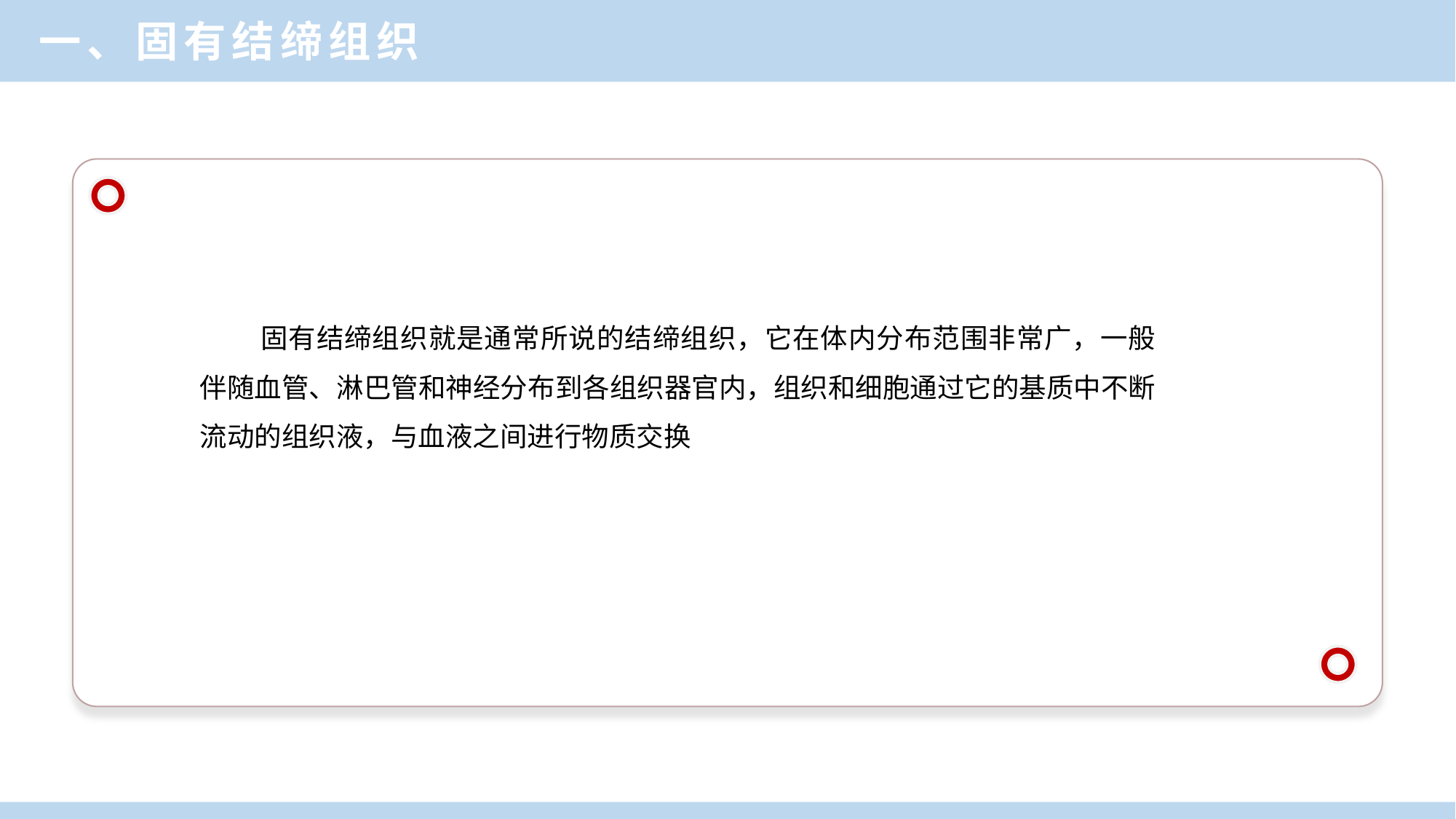

一、固有结缔组织

固有结缔组织就是通常所说的结缔组织，它在体内分布范围非常广，一般伴随血管、淋巴管和神经分布到各组织器官内，组织和细胞通过它的基质中不断流动的组织液，与血液之间进行物质交换